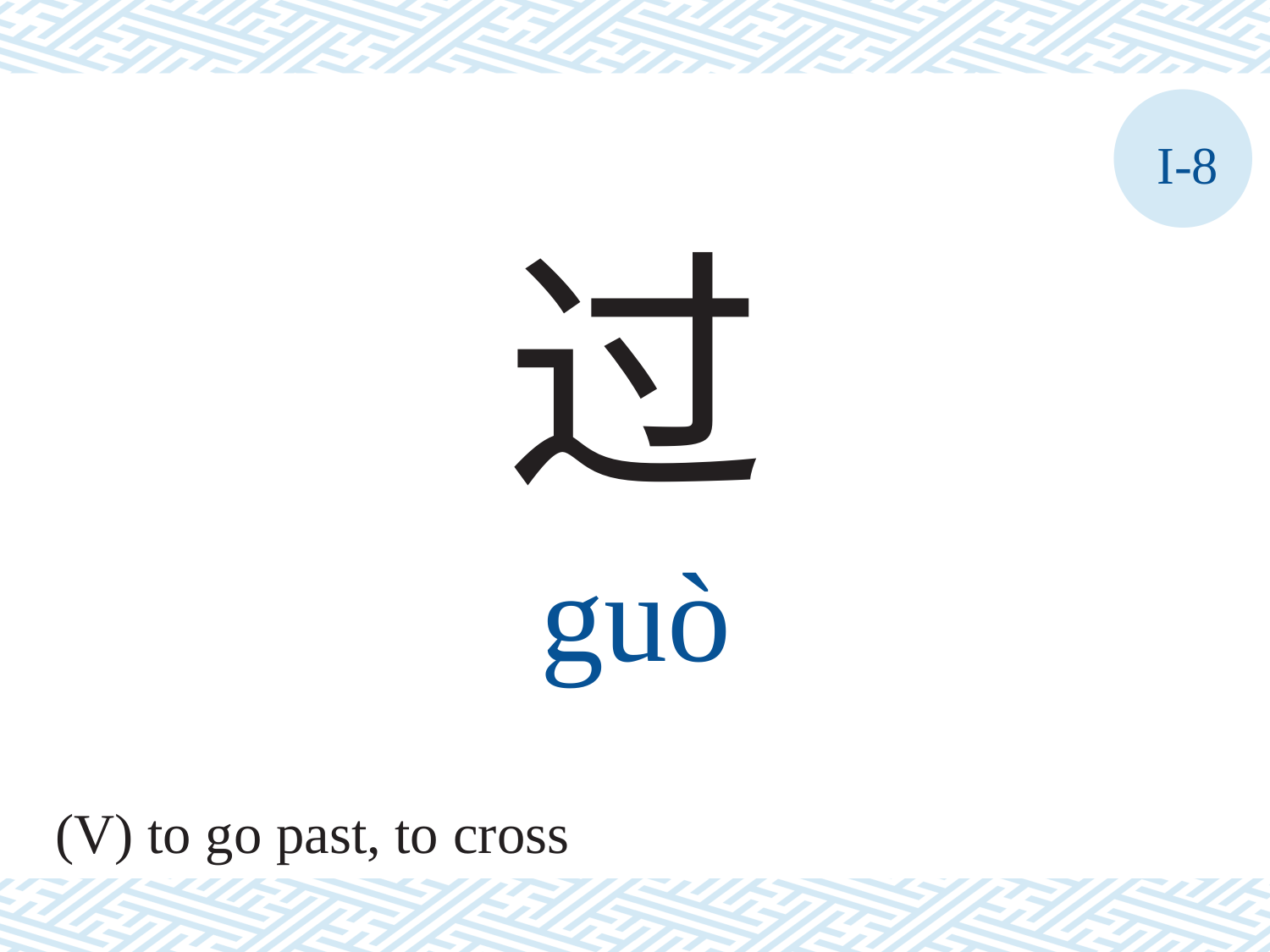

I-8
过
guò
(V) to go past, to cross